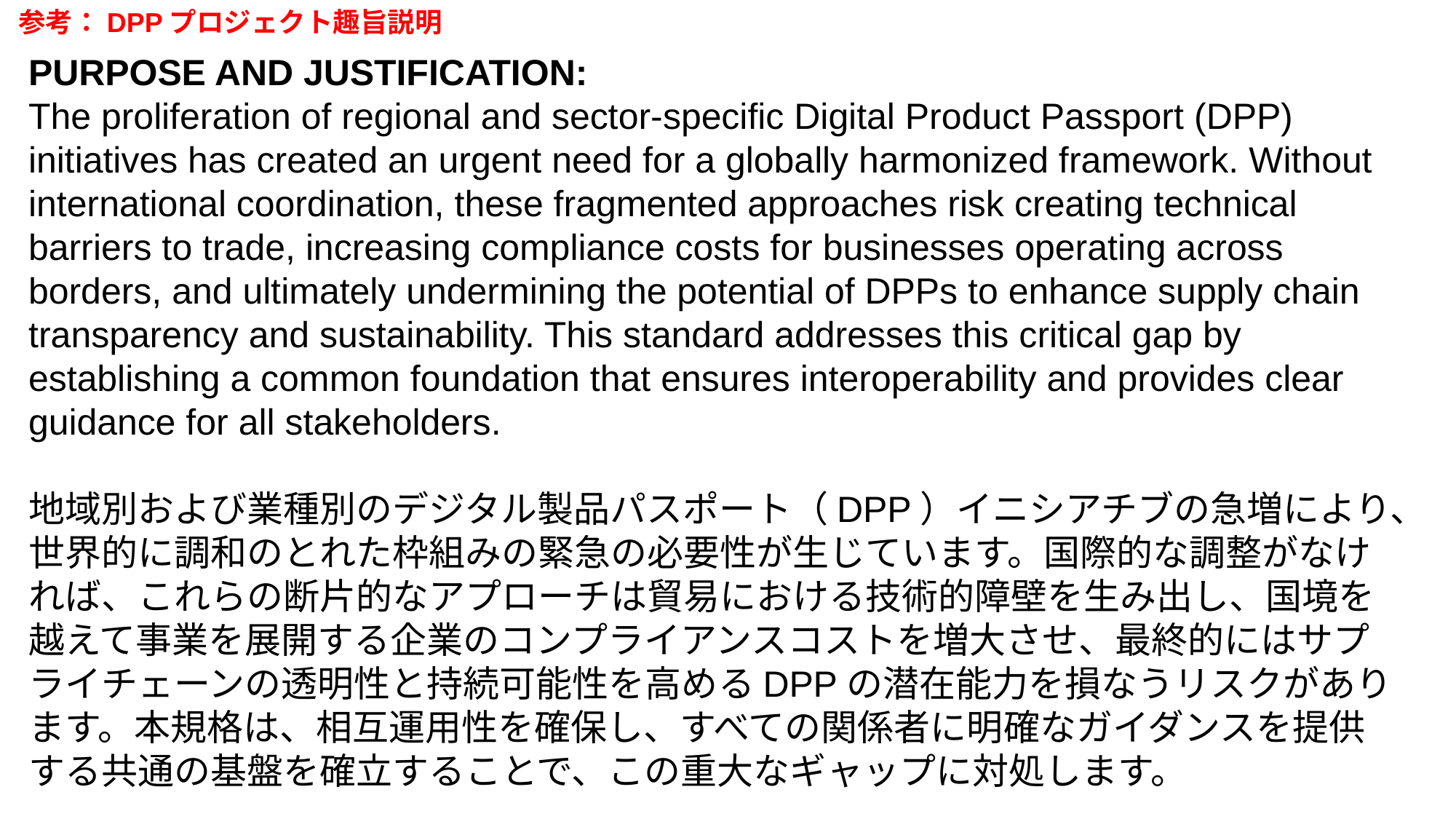

参考：DPPプロジェクト趣旨説明
PURPOSE AND JUSTIFICATION:
The proliferation of regional and sector-specific Digital Product Passport (DPP) initiatives has created an urgent need for a globally harmonized framework. Without international coordination, these fragmented approaches risk creating technical barriers to trade, increasing compliance costs for businesses operating across borders, and ultimately undermining the potential of DPPs to enhance supply chain transparency and sustainability. This standard addresses this critical gap by establishing a common foundation that ensures interoperability and provides clear guidance for all stakeholders.

地域別および業種別のデジタル製品パスポート（DPP）イニシアチブの急増により、世界的に調和のとれた枠組みの緊急の必要性が生じています。国際的な調整がなければ、これらの断片的なアプローチは貿易における技術的障壁を生み出し、国境を越えて事業を展開する企業のコンプライアンスコストを増大させ、最終的にはサプライチェーンの透明性と持続可能性を高めるDPPの潜在能力を損なうリスクがあります。本規格は、相互運用性を確保し、すべての関係者に明確なガイダンスを提供する共通の基盤を確立することで、この重大なギャップに対処します。